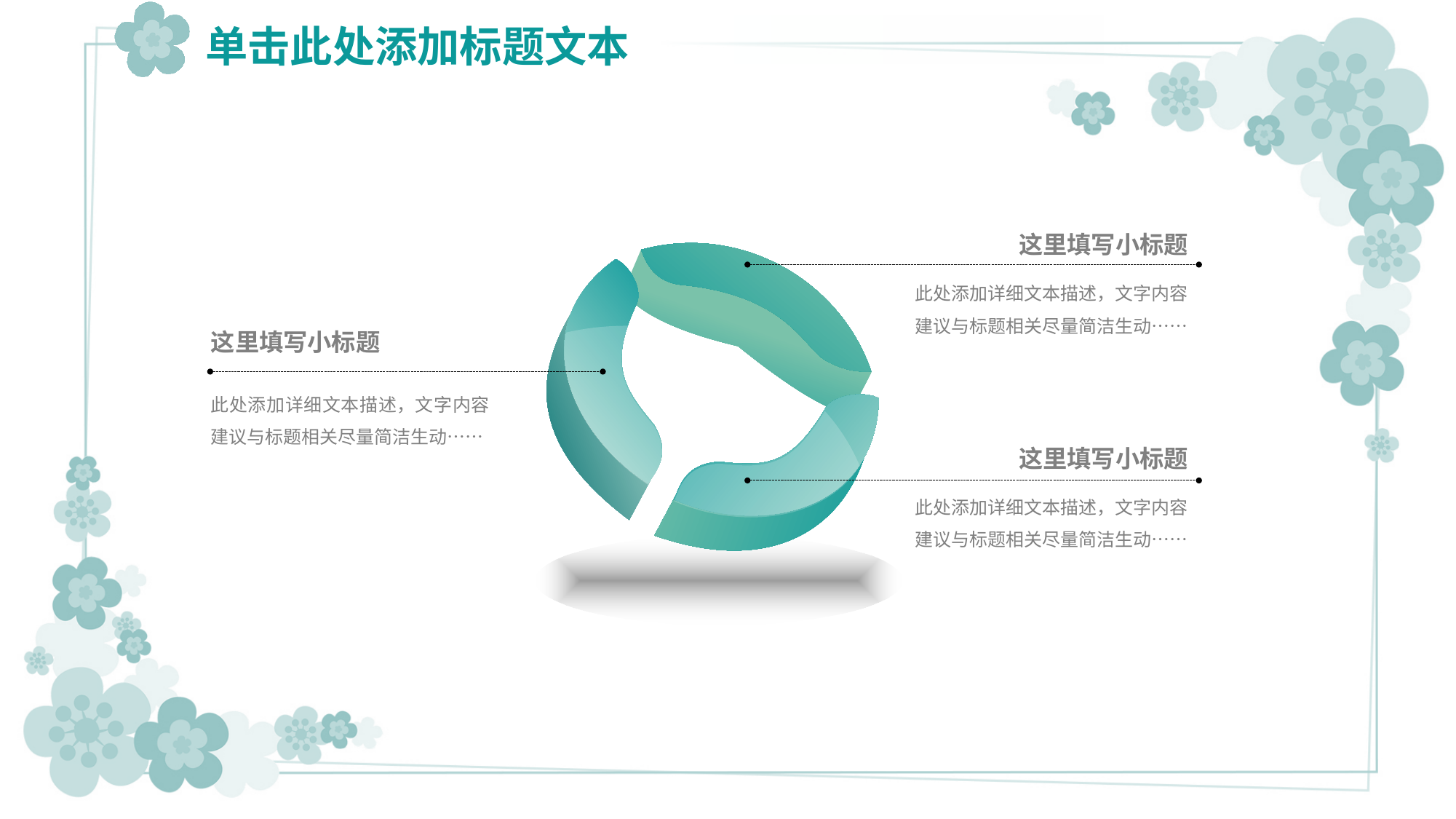

# 单击此处添加标题文本
这里填写小标题

此处添加详细文本描述，文字内容建议与标题相关尽量简洁生动……
这里填写小标题
此处添加详细文本描述，文字内容建议与标题相关尽量简洁生动……

这里填写小标题
此处添加详细文本描述，文字内容建议与标题相关尽量简洁生动……